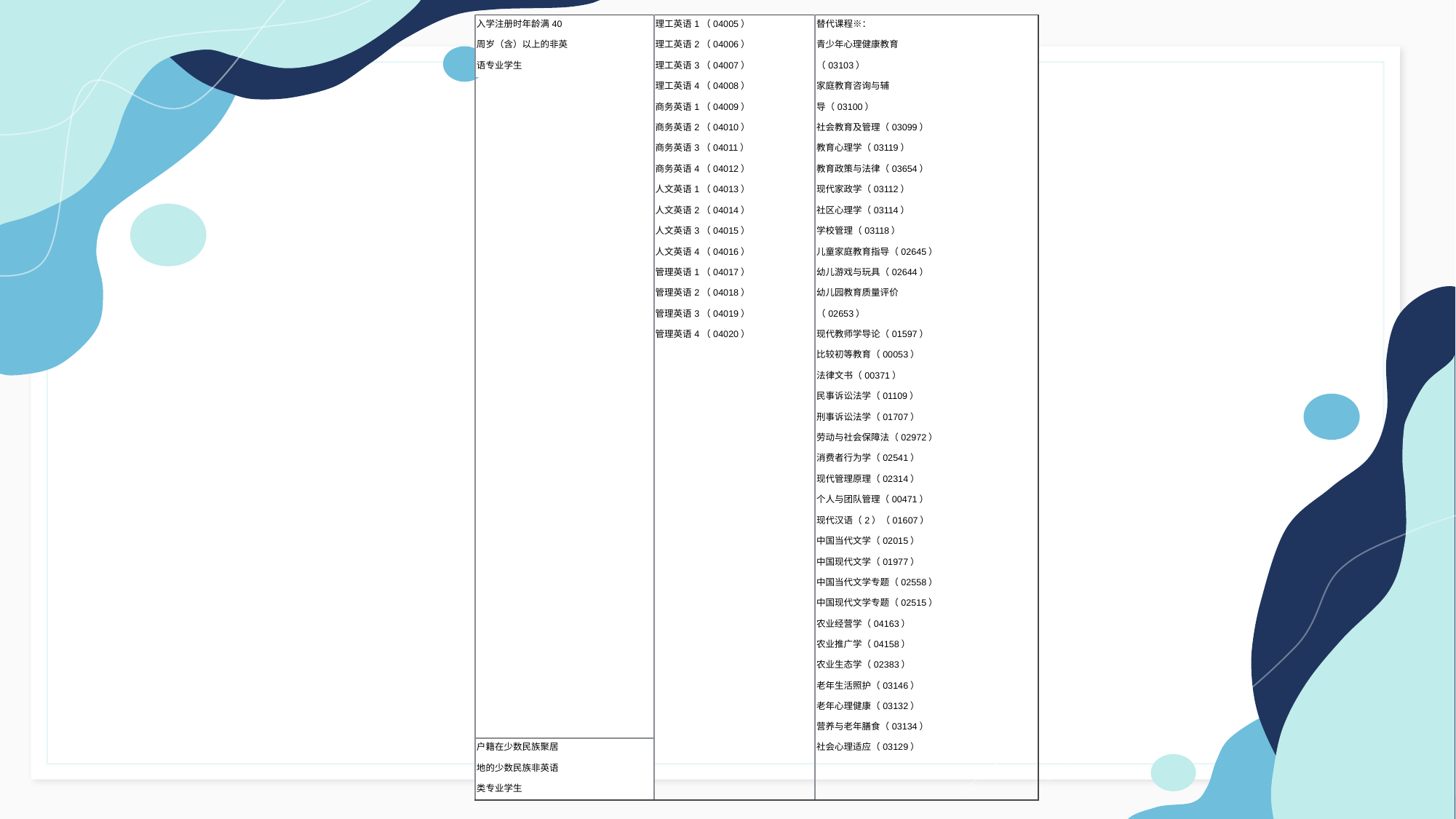

| 入学注册时年龄满40 | 理工英语1（04005） | 替代课程※： |
| --- | --- | --- |
| 周岁（含）以上的非英 | 理工英语2（04006） | 青少年心理健康教育 |
| 语专业学生 | 理工英语3（04007） | （03103） |
|  | 理工英语4（04008） | 家庭教育咨询与辅 |
|  | 商务英语1（04009） | 导（03100） |
|  | 商务英语2（04010） | 社会教育及管理（03099） |
|  | 商务英语3（04011） | 教育心理学（03119） |
|  | 商务英语4（04012） | 教育政策与法律（03654） |
|  | 人文英语1（04013） | 现代家政学（03112） |
|  | 人文英语2（04014） | 社区心理学（03114） |
|  | 人文英语3（04015） | 学校管理（03118） |
|  | 人文英语4（04016） | 儿童家庭教育指导（02645） |
|  | 管理英语1（04017） | 幼儿游戏与玩具（02644） |
|  | 管理英语2（04018） | 幼儿园教育质量评价 |
|  | 管理英语3（04019） | （02653） |
|  | 管理英语4（04020） | 现代教师学导论（01597） |
|  |  | 比较初等教育（00053） |
|  |  | 法律文书（00371） |
|  |  | 民事诉讼法学（01109） |
|  |  | 刑事诉讼法学（01707） |
|  |  | 劳动与社会保障法（02972） |
|  |  | 消费者行为学（02541） |
|  |  | 现代管理原理（02314） |
|  |  | 个人与团队管理（00471） |
|  |  | 现代汉语（2）（01607） |
|  |  | 中国当代文学（02015） |
|  |  | 中国现代文学（01977） |
|  |  | 中国当代文学专题（02558） |
|  |  | 中国现代文学专题（02515） |
|  |  | 农业经营学（04163） |
|  |  | 农业推广学（04158） |
|  |  | 农业生态学（02383） |
|  |  | 老年生活照护（03146） |
|  |  | 老年心理健康（03132） |
|  |  | 营养与老年膳食（03134） |
| 户籍在少数民族聚居 |  | 社会心理适应（03129） |
| 地的少数民族非英语 |  |  |
| 类专业学生 |  |  |